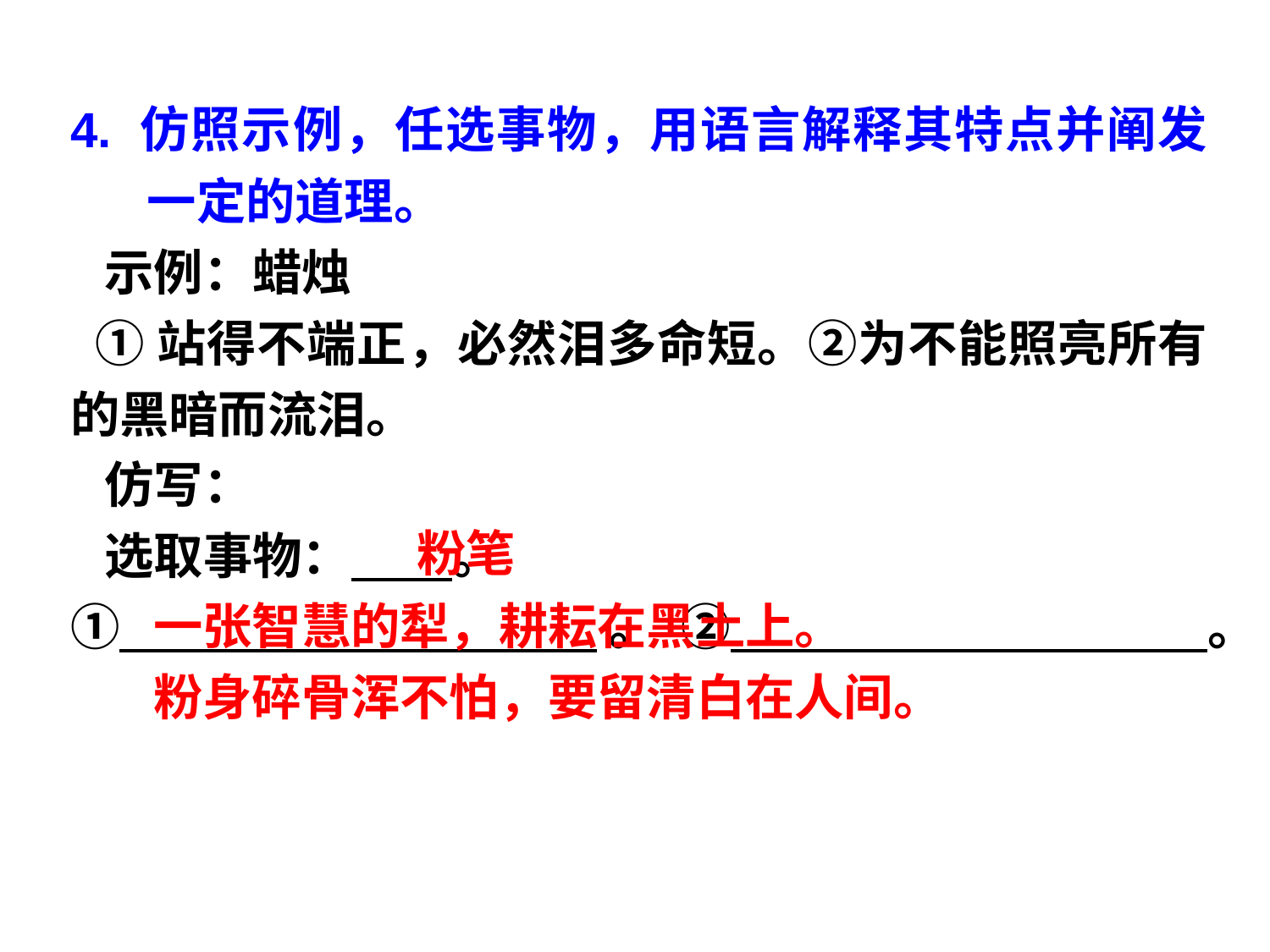

4. 仿照示例，任选事物，用语言解释其特点并阐发一定的道理。
  示例：蜡烛
  ①站得不端正，必然泪多命短。②为不能照亮所有的黑暗而流泪。
  仿写：
  选取事物：         。
①                                          。  ②                                          。
粉笔
一张智慧的犁，耕耘在黑土上。
粉身碎骨浑不怕，要留清白在人间。